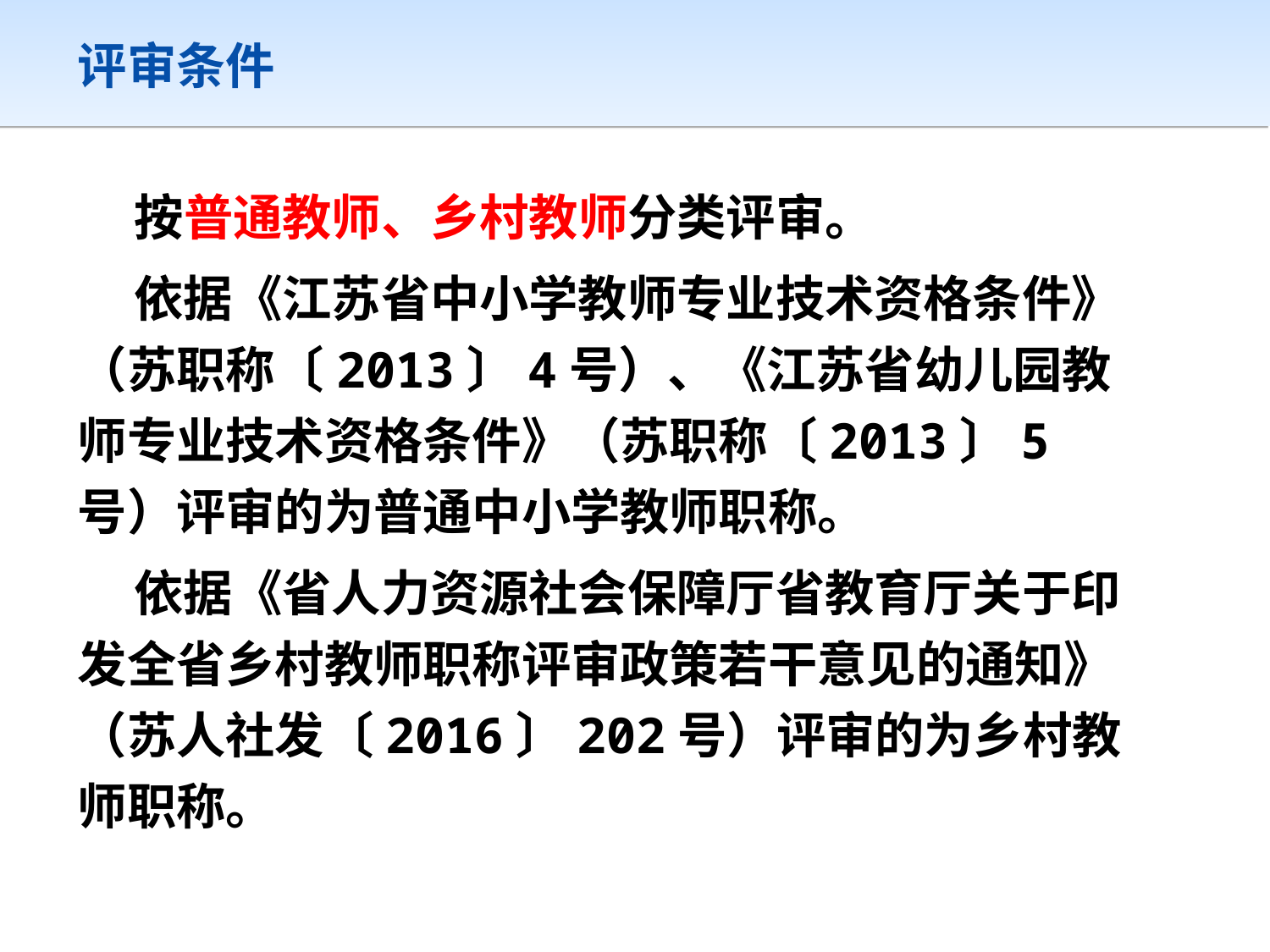

# 评审条件
    按普通教师、乡村教师分类评审。
    依据《江苏省中小学教师专业技术资格条件》（苏职称〔2013〕4号）、《江苏省幼儿园教师专业技术资格条件》（苏职称〔2013〕5号）评审的为普通中小学教师职称。
    依据《省人力资源社会保障厅省教育厅关于印发全省乡村教师职称评审政策若干意见的通知》（苏人社发〔2016〕202号）评审的为乡村教师职称。